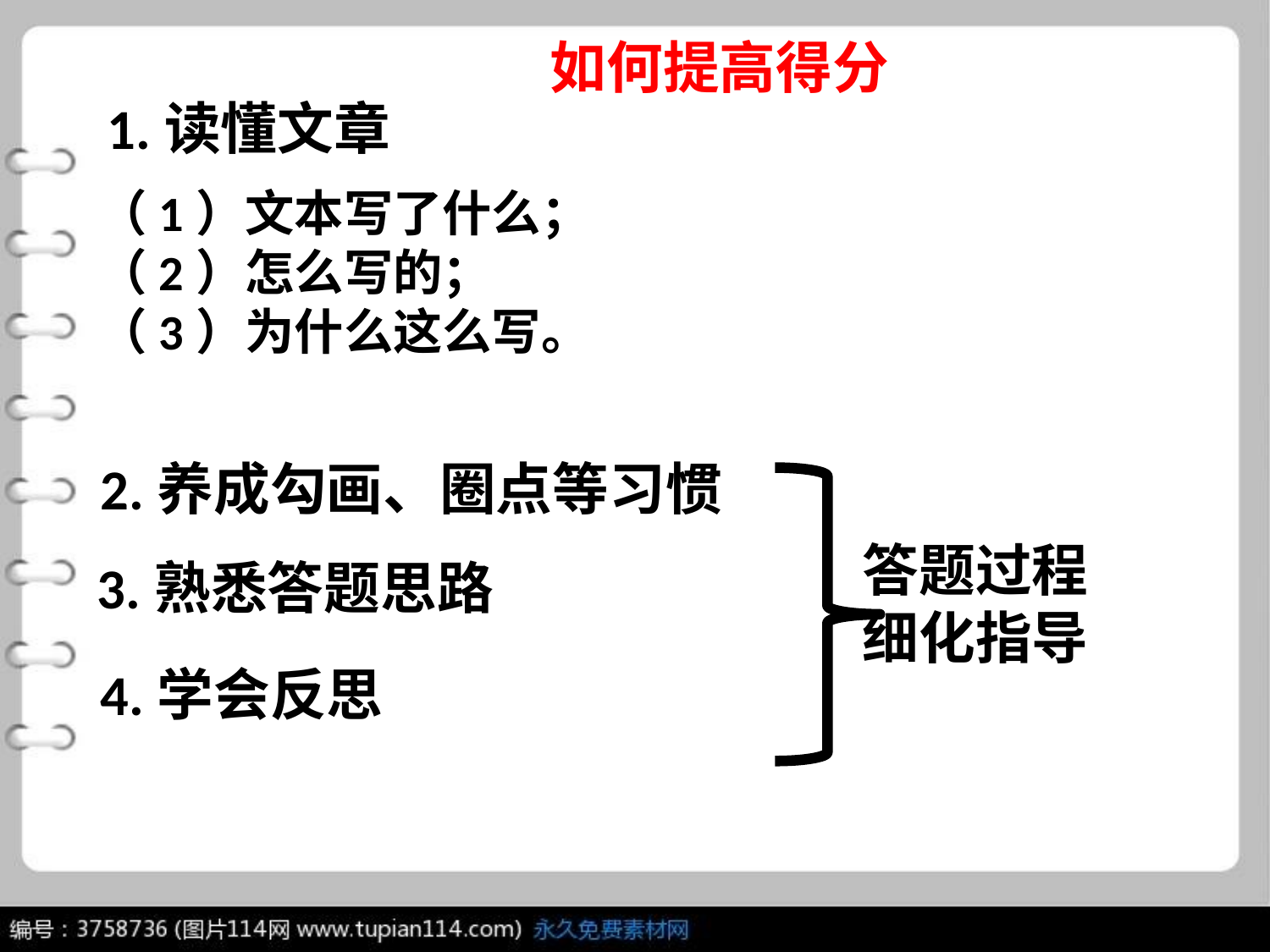

如何提高得分
1.读懂文章
（1）文本写了什么；
（2）怎么写的；
（3）为什么这么写。

2.养成勾画、圈点等习惯

答题过程细化指导
3.熟悉答题思路
4.学会反思